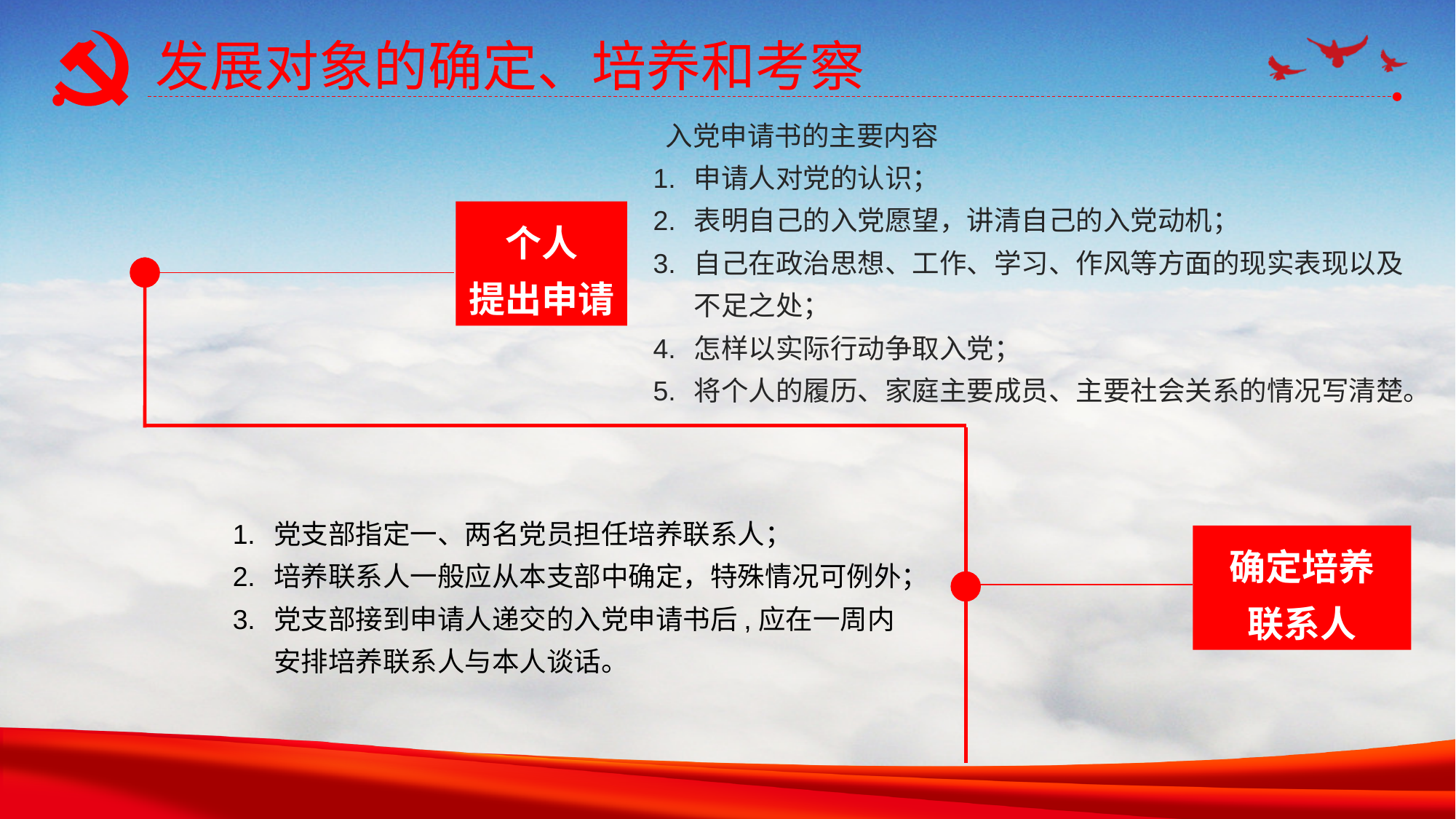

发展对象的确定、培养和考察
 入党申请书的主要内容
申请人对党的认识；
表明自己的入党愿望，讲清自己的入党动机；
自己在政治思想、工作、学习、作风等方面的现实表现以及不足之处；
怎样以实际行动争取入党；
将个人的履历、家庭主要成员、主要社会关系的情况写清楚。
个人
提出申请

党支部指定一、两名党员担任培养联系人；
培养联系人一般应从本支部中确定，特殊情况可例外；
党支部接到申请人递交的入党申请书后,应在一周内安排培养联系人与本人谈话。
确定培养
联系人